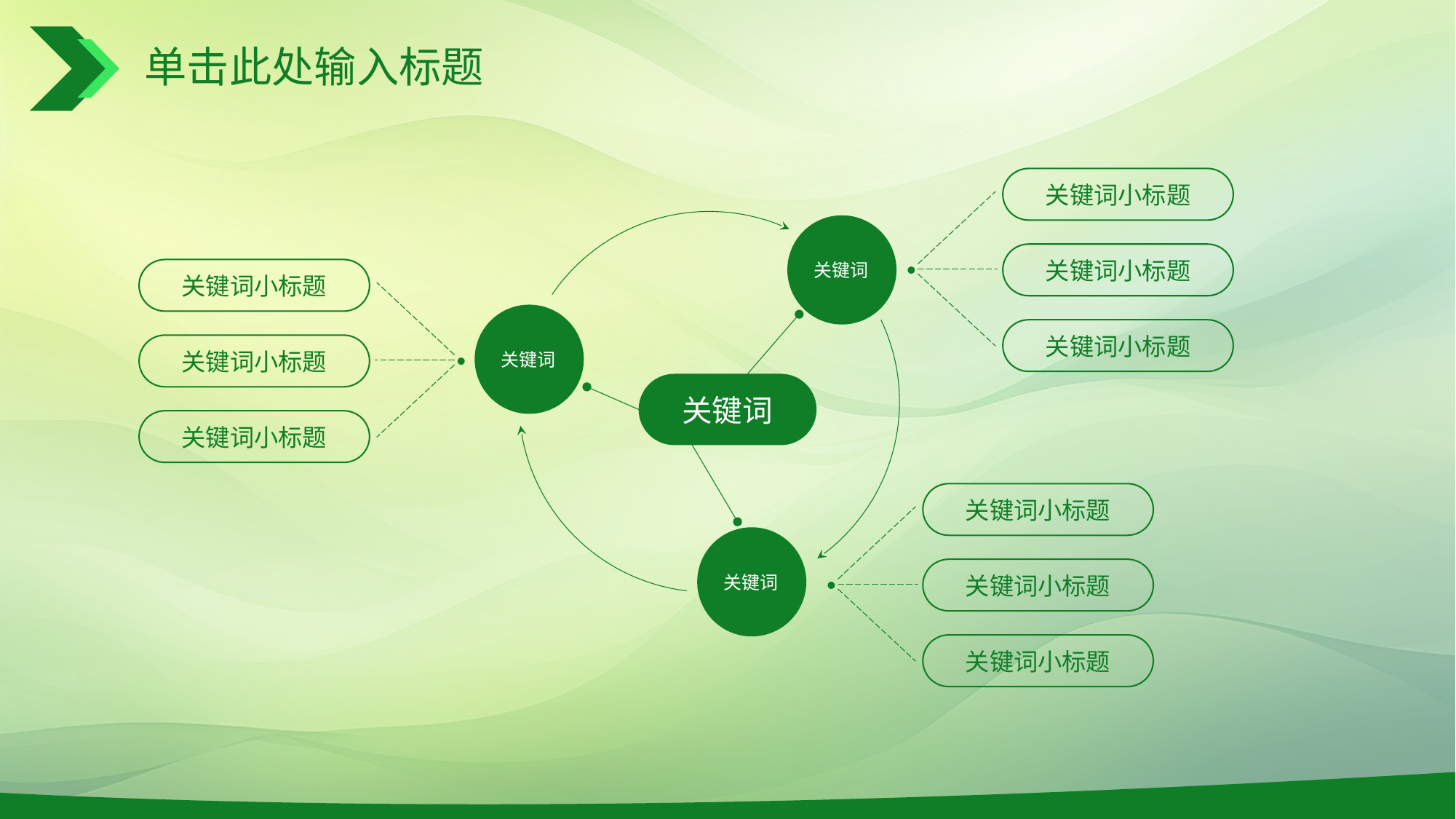

# 单击此处输入标题
关键词小标题
关键词
关键词小标题

关键词小标题

关键词小标题
关键词
关键词小标题

关键词小标题
关键词
关键词小标题
关键词
关键词小标题

关键词小标题